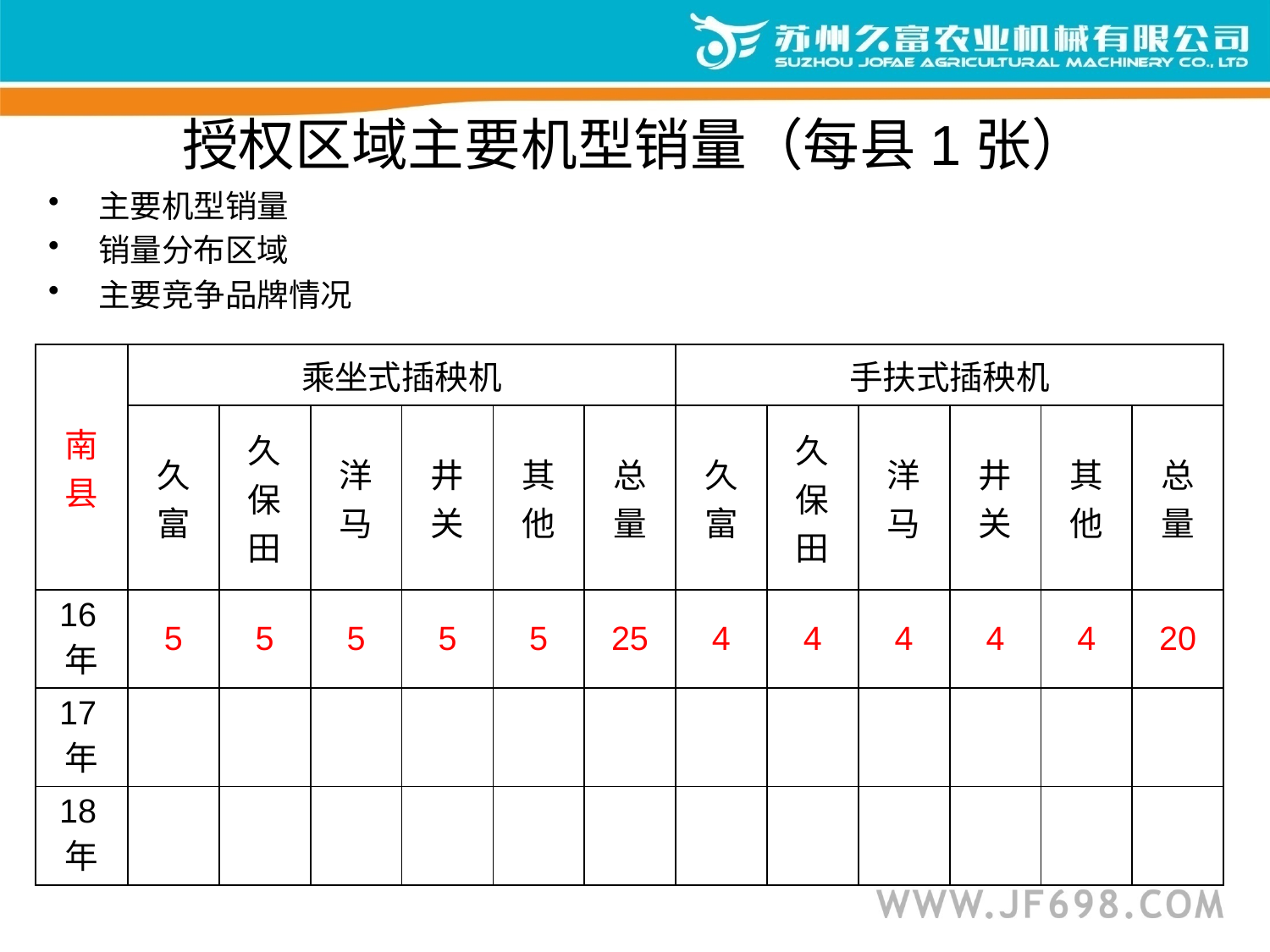

# 授权区域主要机型销量（每县1张）
主要机型销量
销量分布区域
主要竞争品牌情况
| 南县 | 乘坐式插秧机 |  |  |  |  |  | 手扶式插秧机 |  |  |  |  |  |
| --- | --- | --- | --- | --- | --- | --- | --- | --- | --- | --- | --- | --- |
|  | 久富 | 久保田 | 洋马 | 井关 | 其他 | 总量 | 久 富 | 久保田 | 洋马 | 井关 | 其他 | 总量 |
| 16年 | 5 | 5 | 5 | 5 | 5 | 25 | 4 | 4 | 4 | 4 | 4 | 20 |
| 17年 |  |  |  |  |  |  |  |  |  |  |  |  |
| 18年 |  |  |  |  |  |  |  |  |  |  |  |  |